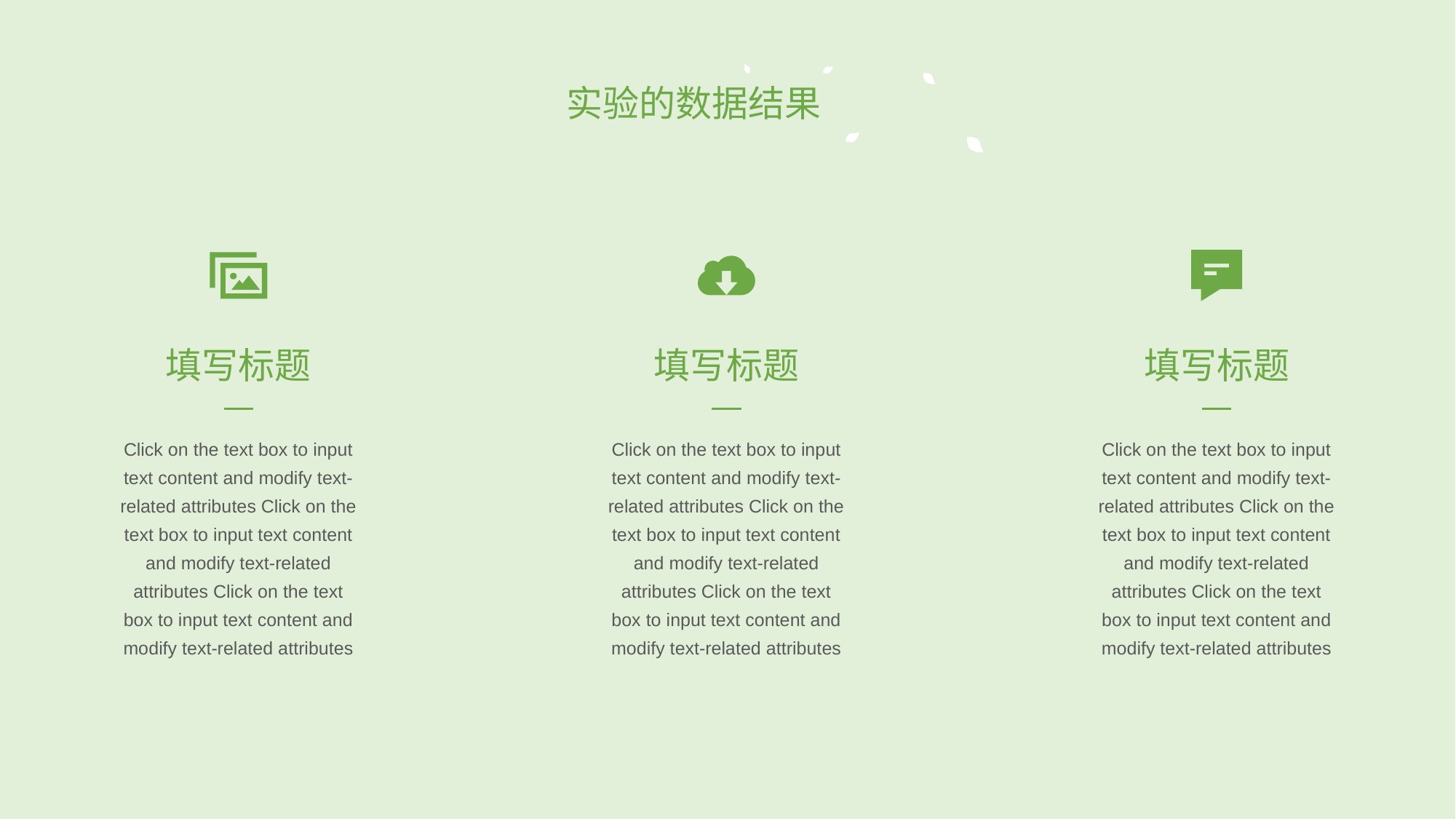

实验的数据结果

填写标题
填写标题
填写标题
Click on the text box to input text content and modify text-related attributes Click on the text box to input text content and modify text-related attributes Click on the text box to input text content and modify text-related attributes
Click on the text box to input text content and modify text-related attributes Click on the text box to input text content and modify text-related attributes Click on the text box to input text content and modify text-related attributes
Click on the text box to input text content and modify text-related attributes Click on the text box to input text content and modify text-related attributes Click on the text box to input text content and modify text-related attributes